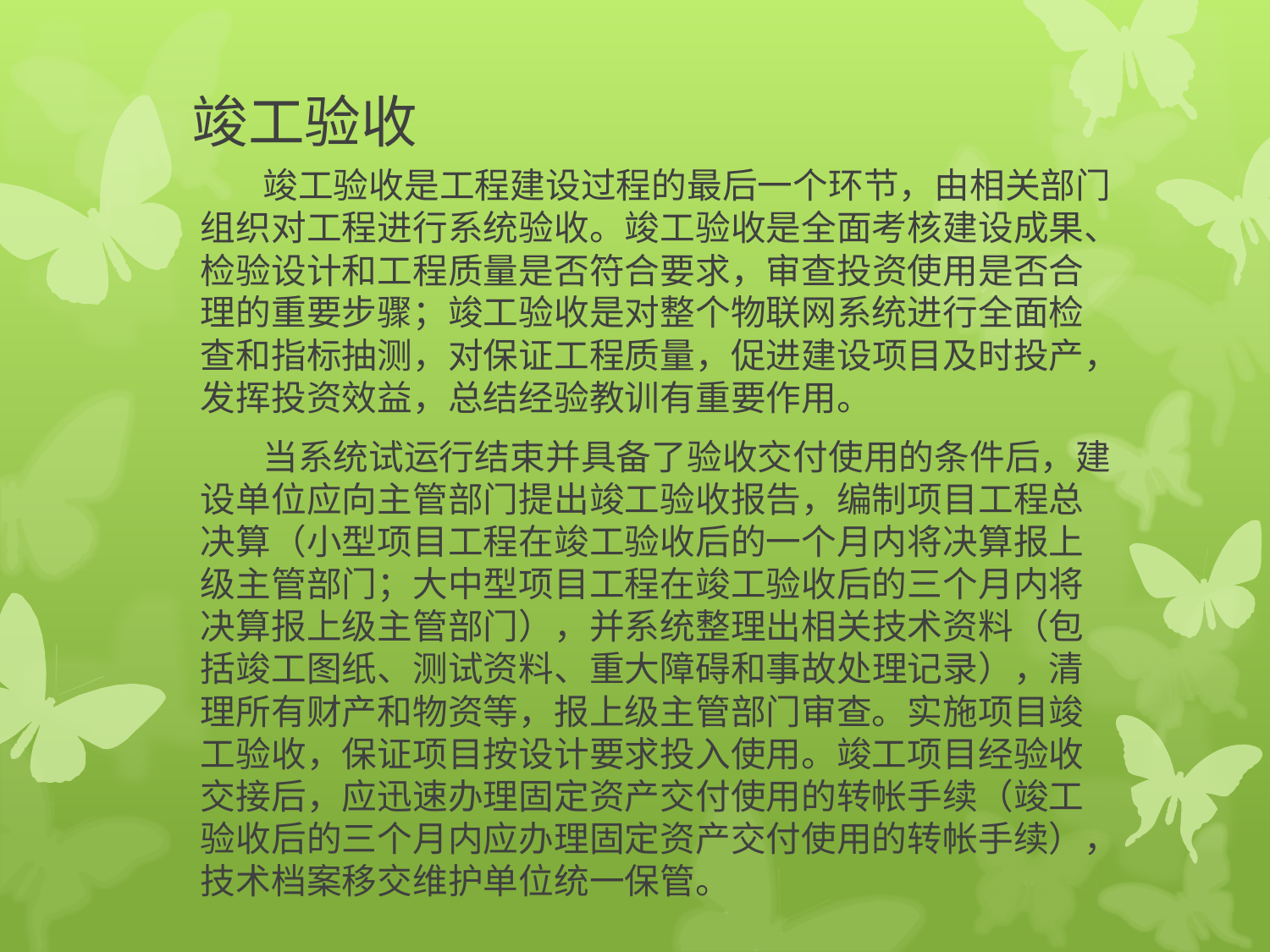

# 竣工验收
　　     竣工验收是工程建设过程的最后一个环节，由相关部门组织对工程进行系统验收。竣工验收是全面考核建设成果、检验设计和工程质量是否符合要求，审查投资使用是否合理的重要步骤；竣工验收是对整个物联网系统进行全面检查和指标抽测，对保证工程质量，促进建设项目及时投产，发挥投资效益，总结经验教训有重要作用。
　　     当系统试运行结束并具备了验收交付使用的条件后，建设单位应向主管部门提出竣工验收报告，编制项目工程总决算（小型项目工程在竣工验收后的一个月内将决算报上级主管部门；大中型项目工程在竣工验收后的三个月内将决算报上级主管部门），并系统整理出相关技术资料（包括竣工图纸、测试资料、重大障碍和事故处理记录），清理所有财产和物资等，报上级主管部门审查。实施项目竣工验收，保证项目按设计要求投入使用。竣工项目经验收交接后，应迅速办理固定资产交付使用的转帐手续（竣工验收后的三个月内应办理固定资产交付使用的转帐手续），技术档案移交维护单位统一保管。